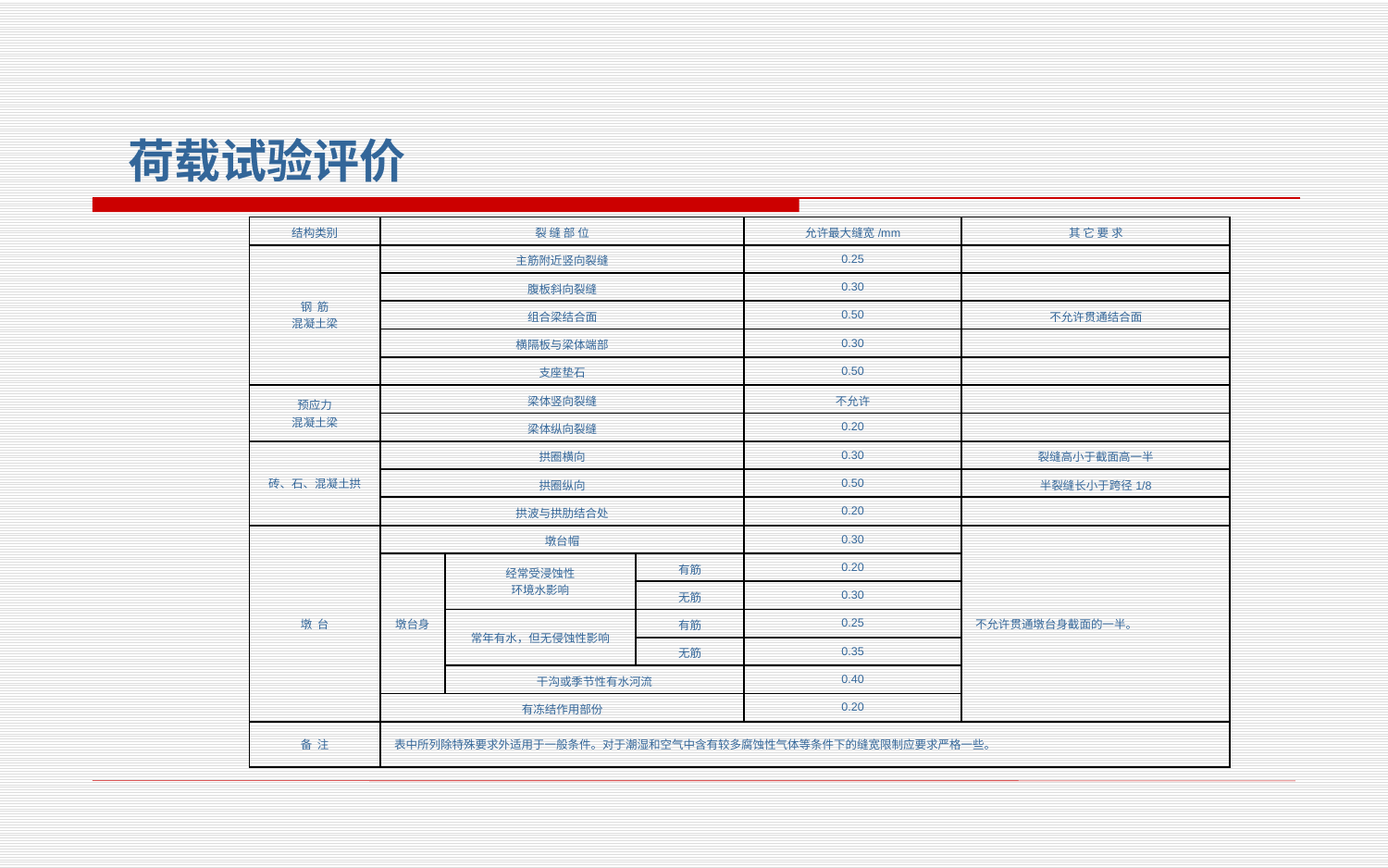

荷载试验评价
| 结构类别 | 裂 缝 部 位 |  |  | 允许最大缝宽/mm | 其 它 要 求 |
| --- | --- | --- | --- | --- | --- |
| 钢 筋 混凝土梁 | 主筋附近竖向裂缝 |  |  | 0.25 |  |
|  | 腹板斜向裂缝 |  |  | 0.30 |  |
|  | 组合梁结合面 |  |  | 0.50 | 不允许贯通结合面 |
|  | 横隔板与梁体端部 |  |  | 0.30 |  |
|  | 支座垫石 |  |  | 0.50 |  |
| 预应力 混凝土梁 | 梁体竖向裂缝 |  |  | 不允许 |  |
|  | 梁体纵向裂缝 |  |  | 0.20 |  |
| 砖、石、混凝土拱 | 拱圈横向 |  |  | 0.30 | 裂缝高小于截面高一半 |
|  | 拱圈纵向 |  |  | 0.50 | 半裂缝长小于跨径1/8 |
|  | 拱波与拱肋结合处 |  |  | 0.20 |  |
| 墩 台 | 墩台帽 |  |  | 0.30 | 不允许贯通墩台身截面的一半。 |
|  | 墩台身 | 经常受浸蚀性 环境水影响 | 有筋 | 0.20 |  |
|  |  |  | 无筋 | 0.30 |  |
|  |  | 常年有水，但无侵蚀性影响 | 有筋 | 0.25 |  |
|  |  |  | 无筋 | 0.35 |  |
|  |  | 干沟或季节性有水河流 |  | 0.40 |  |
|  | 有冻结作用部份 |  |  | 0.20 |  |
| 备 注 | 表中所列除特殊要求外适用于一般条件。对于潮湿和空气中含有较多腐蚀性气体等条件下的缝宽限制应要求严格一些。 |  |  |  |  |